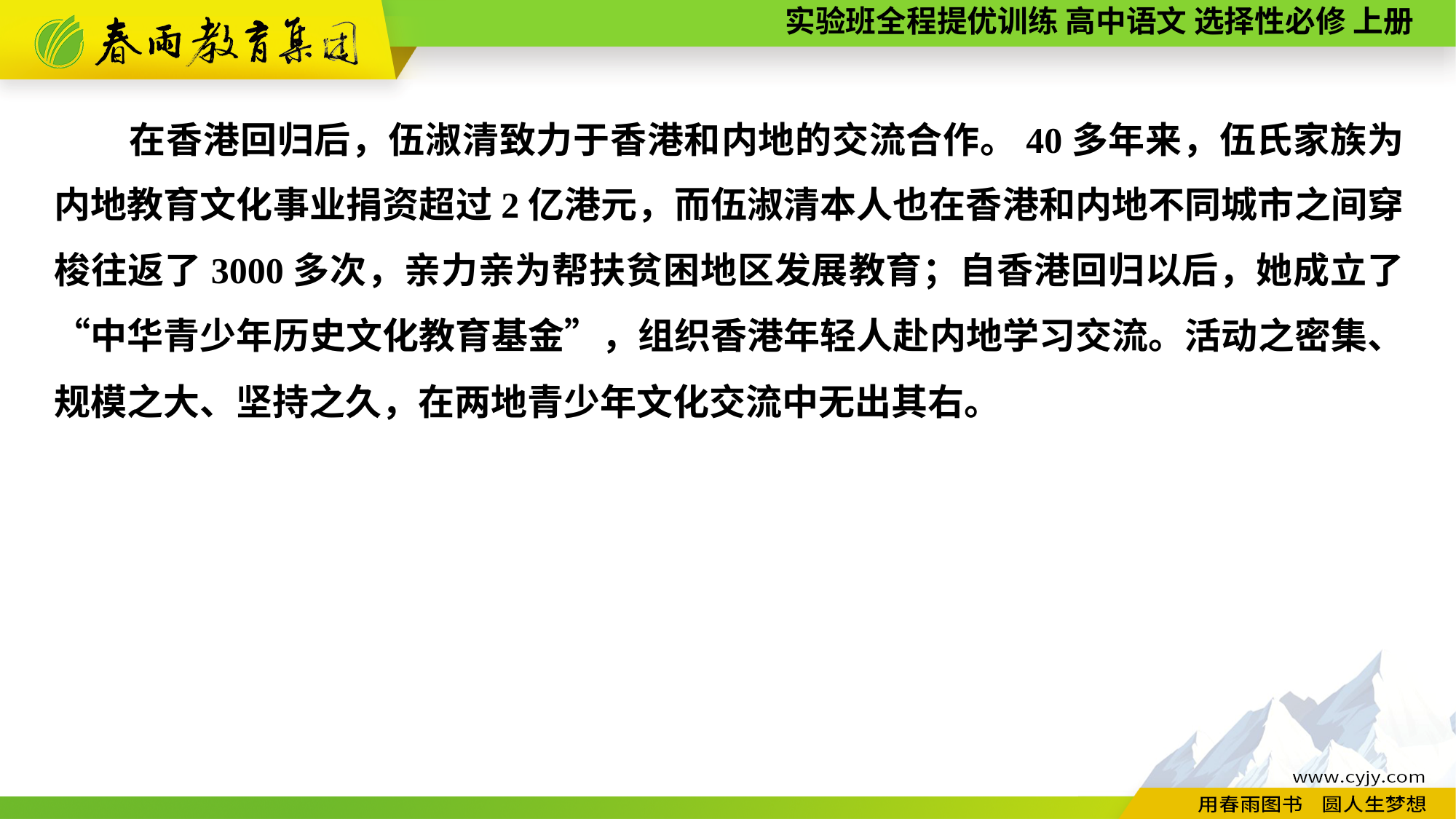

在香港回归后，伍淑清致力于香港和内地的交流合作。40多年来，伍氏家族为内地教育文化事业捐资超过2亿港元，而伍淑清本人也在香港和内地不同城市之间穿梭往返了3000多次，亲力亲为帮扶贫困地区发展教育；自香港回归以后，她成立了“中华青少年历史文化教育基金”，组织香港年轻人赴内地学习交流。活动之密集、规模之大、坚持之久，在两地青少年文化交流中无出其右。